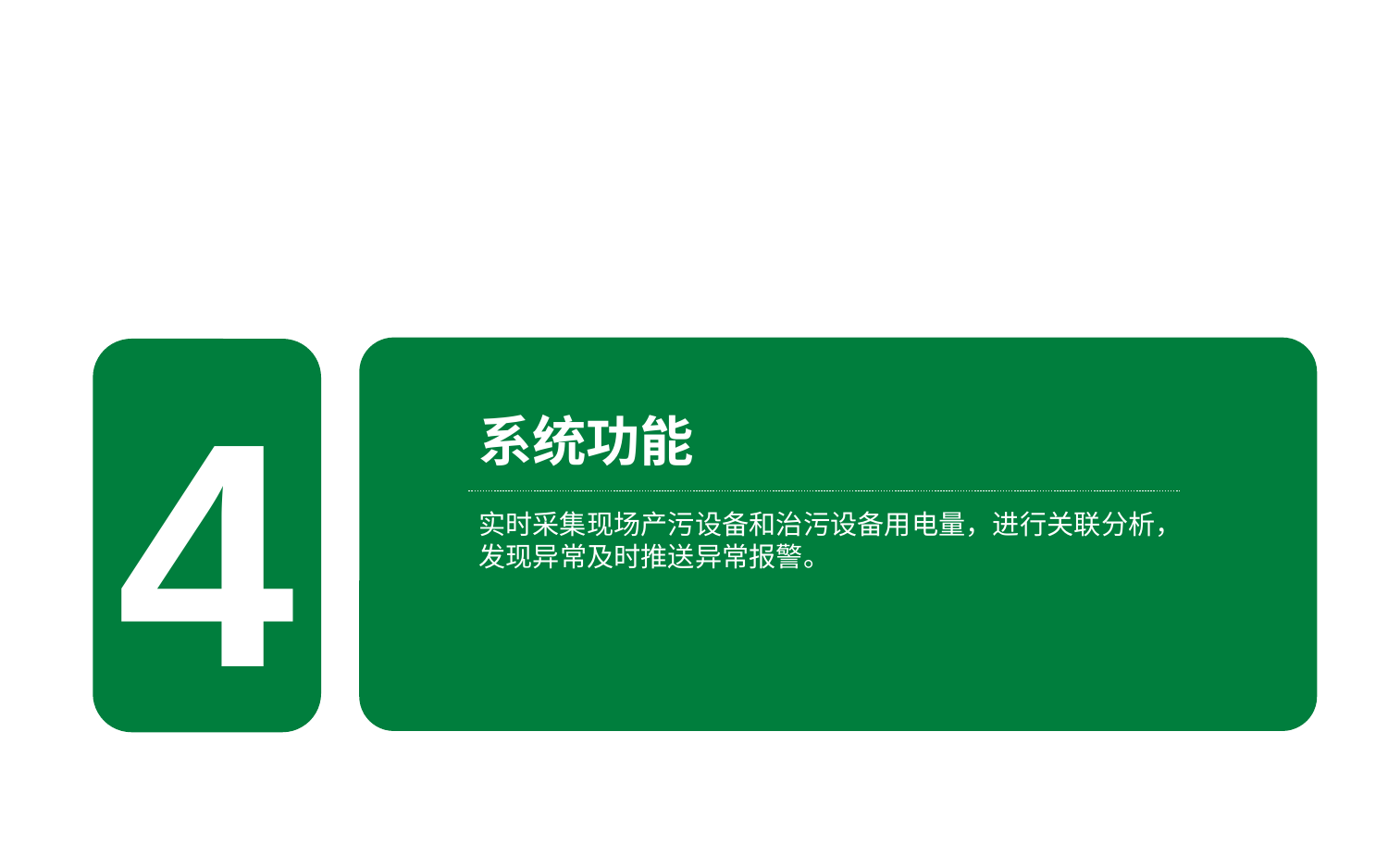

4
系统功能
实时采集现场产污设备和治污设备用电量，进行关联分析，发现异常及时推送异常报警。